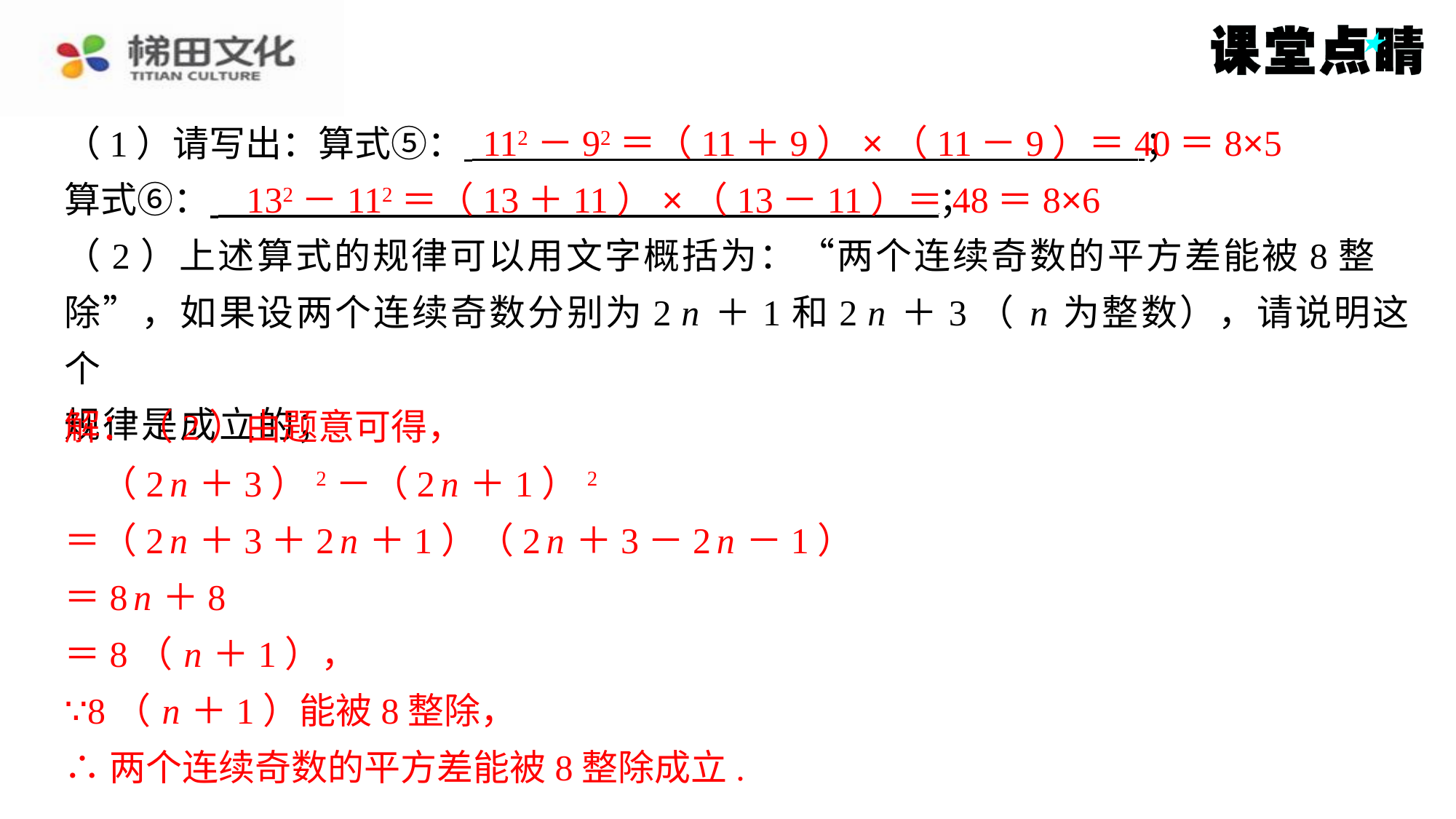

112－92＝（11＋9）×（11－9）＝40＝8×5
（1）请写出：算式⑤：                                                                                                     ⁠；
算式⑥：                                                                                                             ⁠；
（2）上述算式的规律可以用文字概括为：“两个连续奇数的平方差能被8整
除”，如果设两个连续奇数分别为2 n ＋1和2 n ＋3（ n 为整数），请说明这个
规律是成立的；
解：（2）由题意可得，
　（2 n ＋3）2－（2 n ＋1）2
＝（2 n ＋3＋2 n ＋1）（2 n ＋3－2 n －1）
＝8 n ＋8
＝8（ n ＋1），
∵8（ n ＋1）能被8整除，
∴两个连续奇数的平方差能被8整除成立.
132－112＝（13＋11）×（13－11）＝48＝8×6
解：（2）由题意可得，
（2 n ＋3）2－（2 n ＋1）2
＝（2 n ＋3＋2 n ＋1）（2 n ＋3－2 n －1）
＝8 n ＋8
＝8（ n ＋1），
∵8（ n ＋1）能被8整除，
∴两个连续奇数的平方差能被8整除成立.